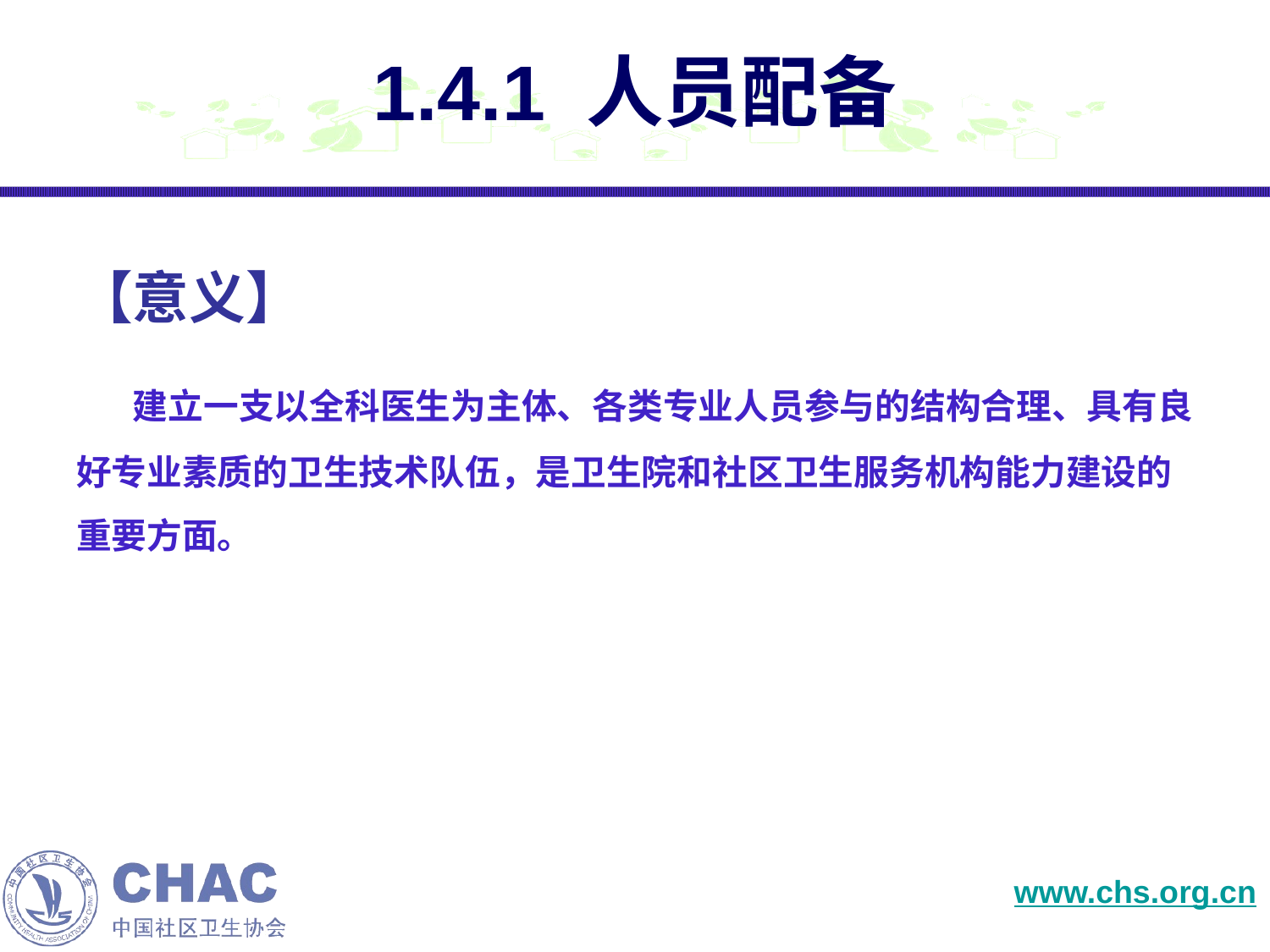

# 1.4.1 人员配备
【意义】
    建立一支以全科医生为主体、各类专业人员参与的结构合理、具有良好专业素质的卫生技术队伍，是卫生院和社区卫生服务机构能力建设的重要方面。